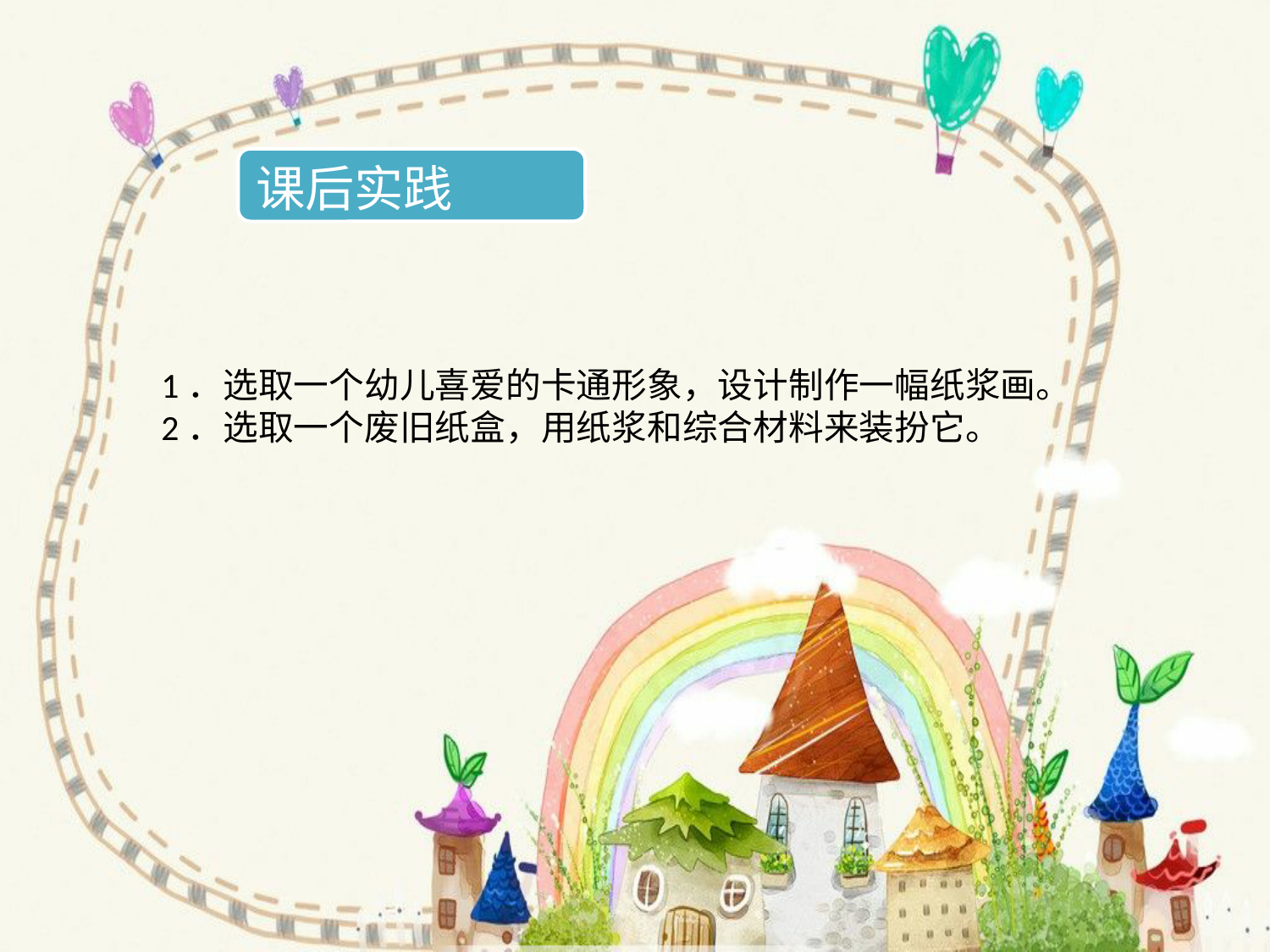

课后实践
1．选取一个幼儿喜爱的卡通形象，设计制作一幅纸浆画。
2．选取一个废旧纸盒，用纸浆和综合材料来装扮它。